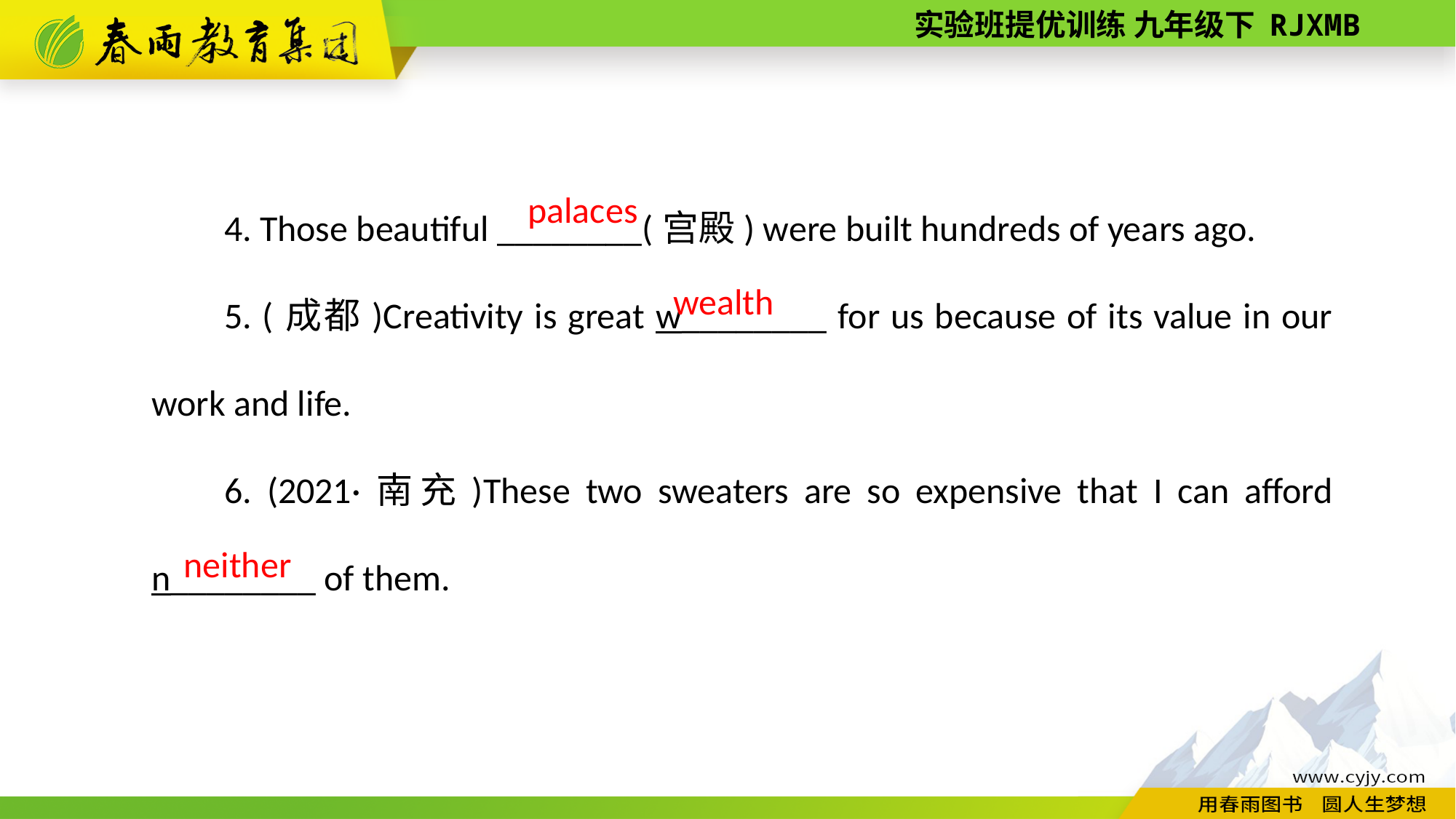

4. Those beautiful ________(宫殿) were built hundreds of years ago.
5. (成都)Creativity is great w________ for us because of its value in our work and life.
6. (2021·南充)These two sweaters are so expensive that I can afford n________ of them.
palaces
wealth
neither